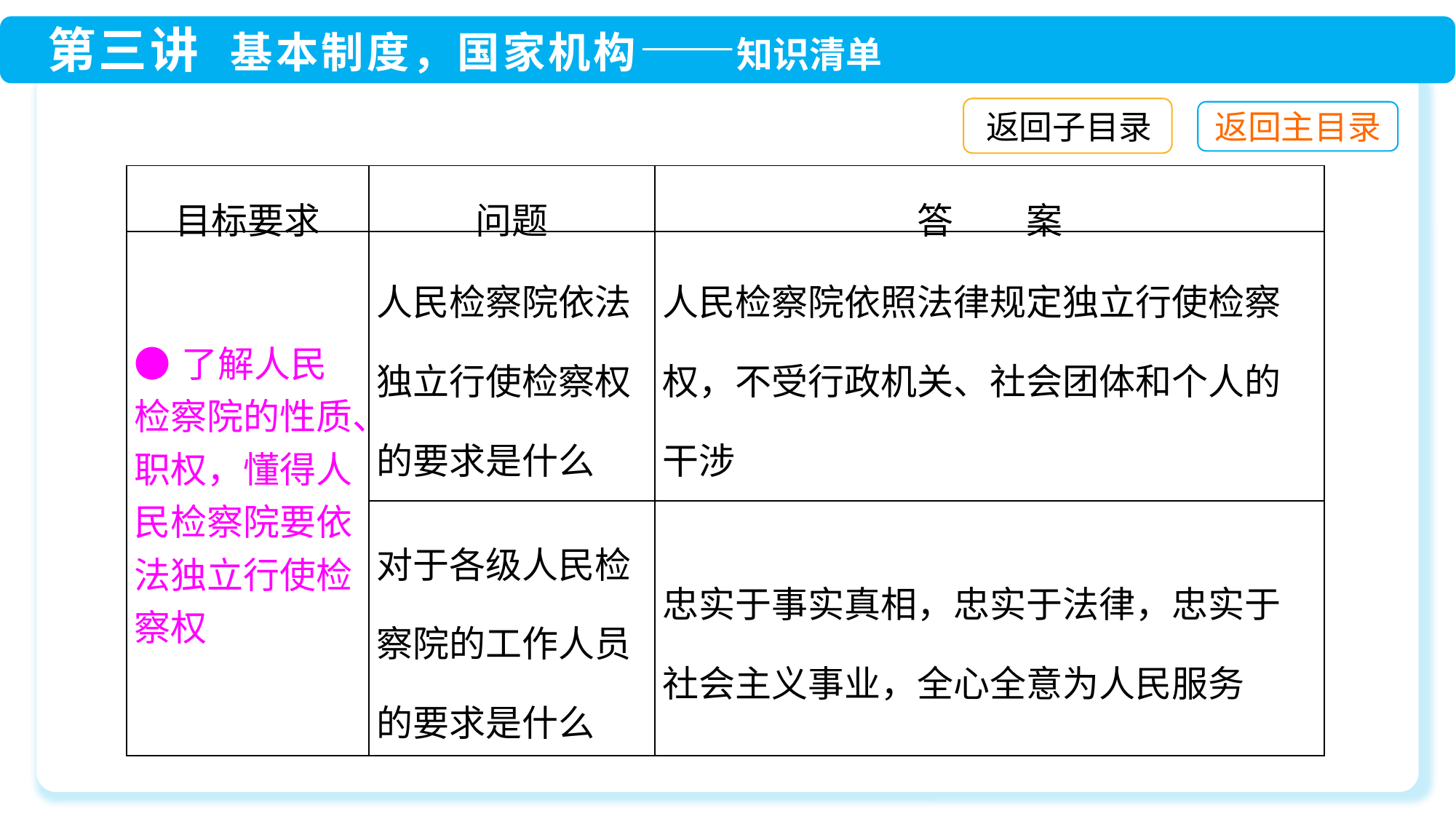

返回子目录
| 目标要求 | 问题 | 答　　案 |
| --- | --- | --- |
| ●了解人民检察院的性质、职权，懂得人民检察院要依法独立行使检察权 | 人民检察院依法独立行使检察权的要求是什么 | 人民检察院依照法律规定独立行使检察权，不受行政机关、社会团体和个人的干涉 |
|  | 对于各级人民检察院的工作人员的要求是什么 | 忠实于事实真相，忠实于法律，忠实于社会主义事业，全心全意为人民服务 |